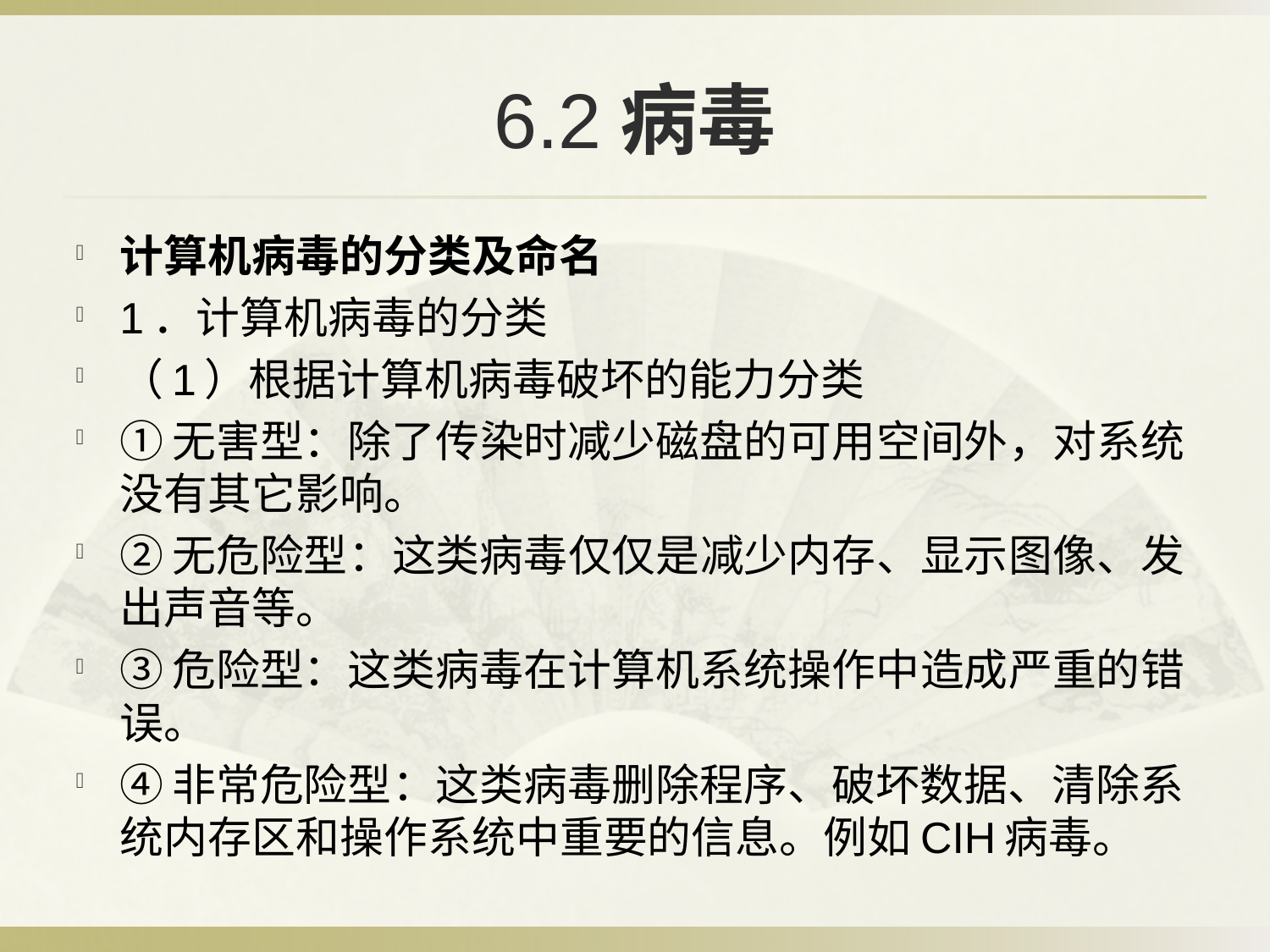

# 6.2病毒
计算机病毒的分类及命名
1．计算机病毒的分类
（1）根据计算机病毒破坏的能力分类
①无害型：除了传染时减少磁盘的可用空间外，对系统没有其它影响。
②无危险型：这类病毒仅仅是减少内存、显示图像、发出声音等。
③危险型：这类病毒在计算机系统操作中造成严重的错误。
④非常危险型：这类病毒删除程序、破坏数据、清除系统内存区和操作系统中重要的信息。例如CIH病毒。